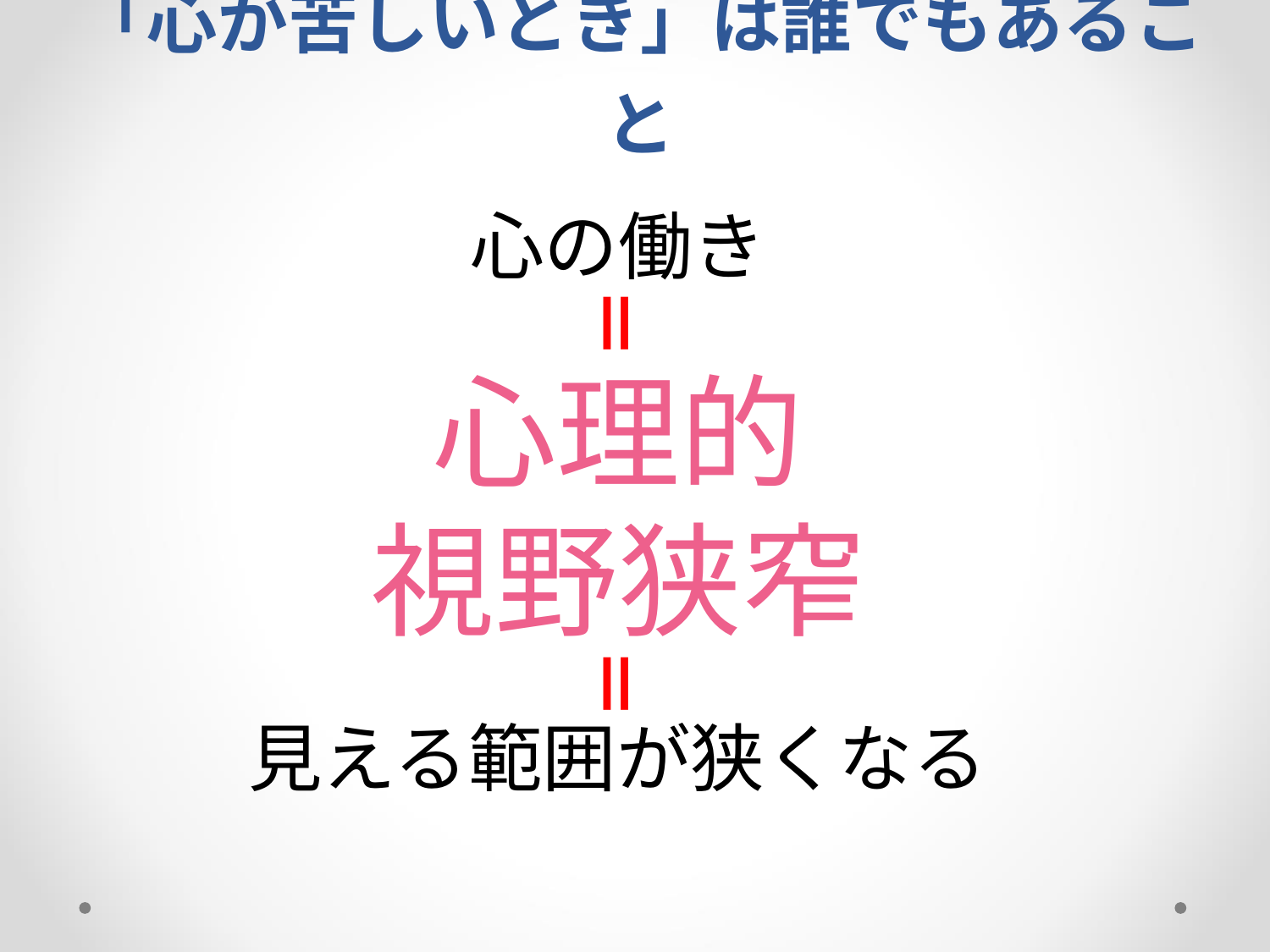

# 「心が苦しいとき」は誰でもあること
心の働き
心理的
視野狭窄

＝
＝
見える範囲が狭くなる